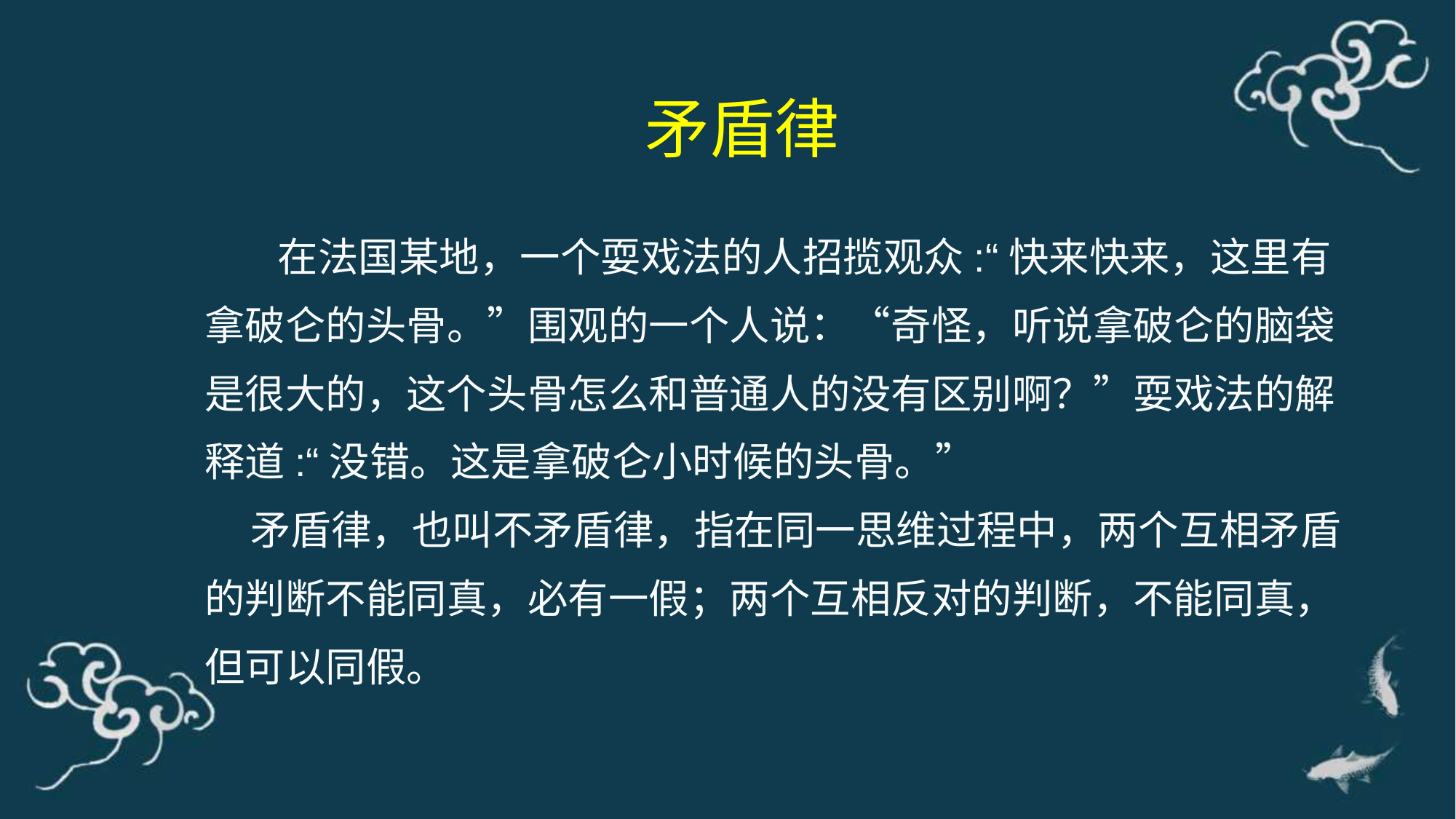

矛盾律
       在法国某地，一个耍戏法的人招揽观众:“快来快来，这里有拿破仑的头骨。”围观的一个人说：“奇怪，听说拿破仑的脑袋是很大的，这个头骨怎么和普通人的没有区别啊？”耍戏法的解释道:“没错。这是拿破仑小时候的头骨。”
    矛盾律，也叫不矛盾律，指在同一思维过程中，两个互相矛盾的判断不能同真，必有一假；两个互相反对的判断，不能同真，但可以同假。